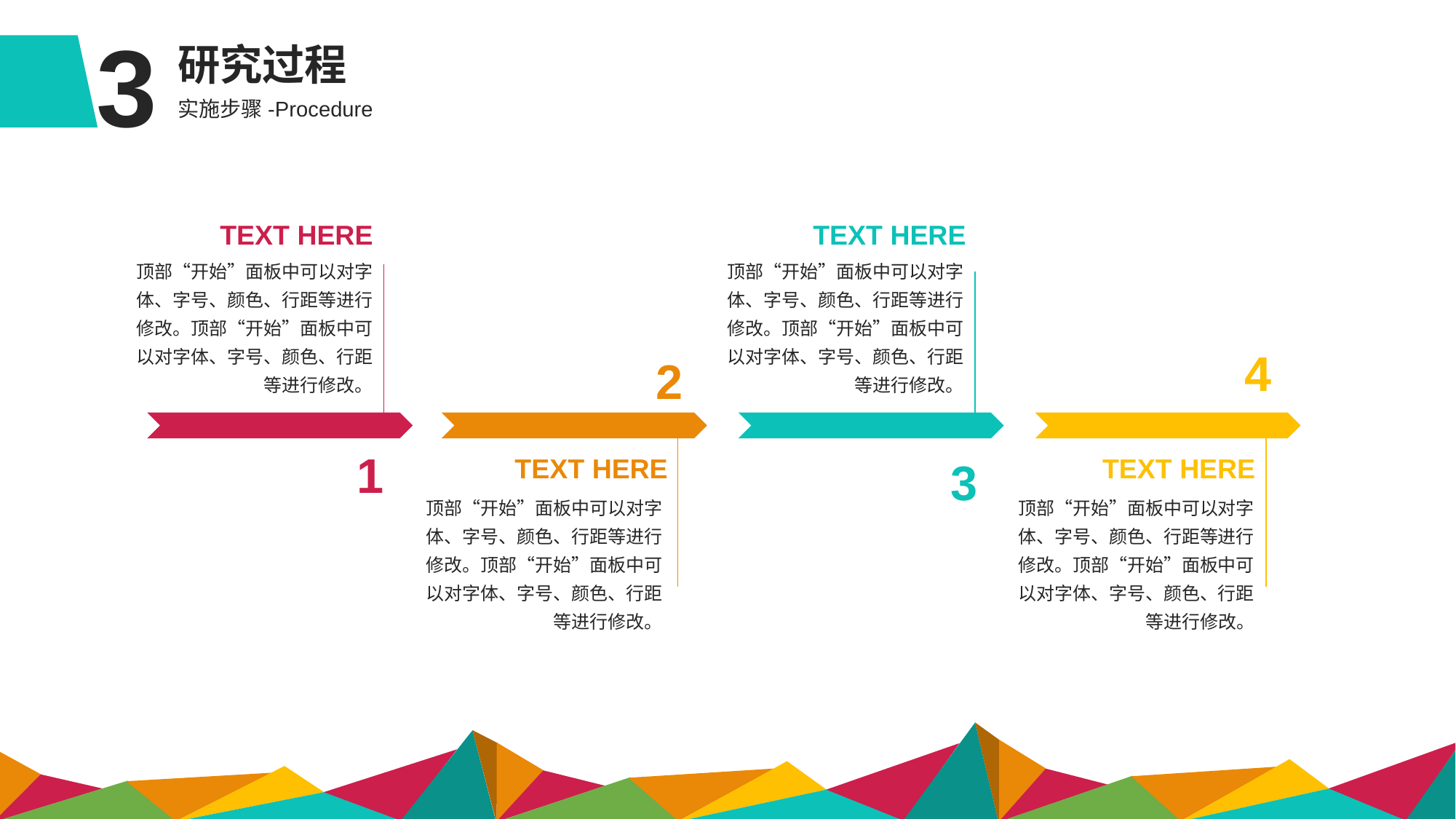

3
研究过程
实施步骤-Procedure
TEXT HERE
TEXT HERE
顶部“开始”面板中可以对字体、字号、颜色、行距等进行修改。顶部“开始”面板中可以对字体、字号、颜色、行距等进行修改。
顶部“开始”面板中可以对字体、字号、颜色、行距等进行修改。顶部“开始”面板中可以对字体、字号、颜色、行距等进行修改。
4
2

1
TEXT HERE
TEXT HERE
3
顶部“开始”面板中可以对字体、字号、颜色、行距等进行修改。顶部“开始”面板中可以对字体、字号、颜色、行距等进行修改。
顶部“开始”面板中可以对字体、字号、颜色、行距等进行修改。顶部“开始”面板中可以对字体、字号、颜色、行距等进行修改。